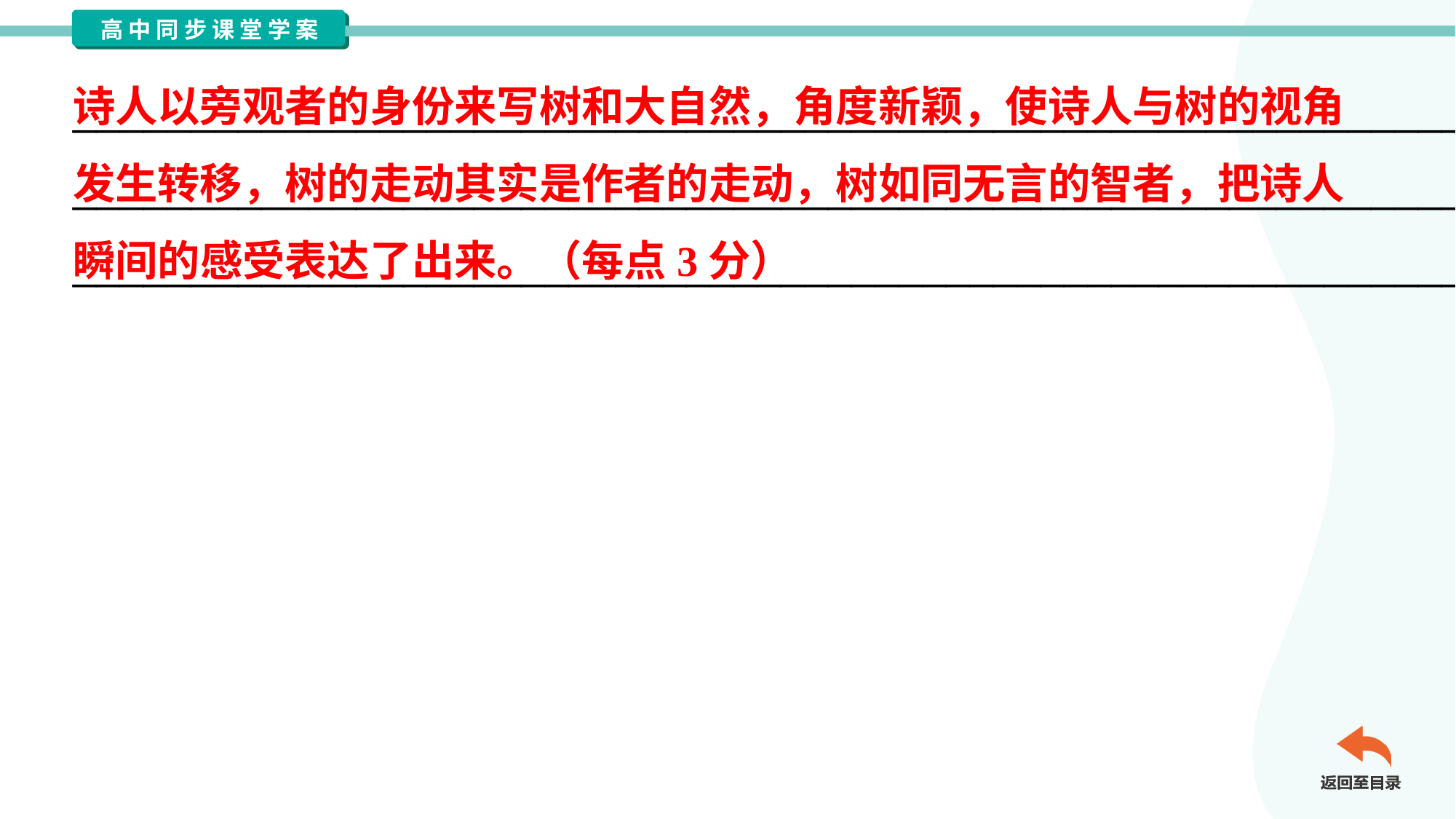

诗人以旁观者的身份来写树和大自然，角度新颖，使诗人与树的视角
发生转移，树的走动其实是作者的走动，树如同无言的智者，把诗人
瞬间的感受表达了出来。（每点3分）
_____________________________________________________________
_____________________________________________________________
_____________________________________________________________